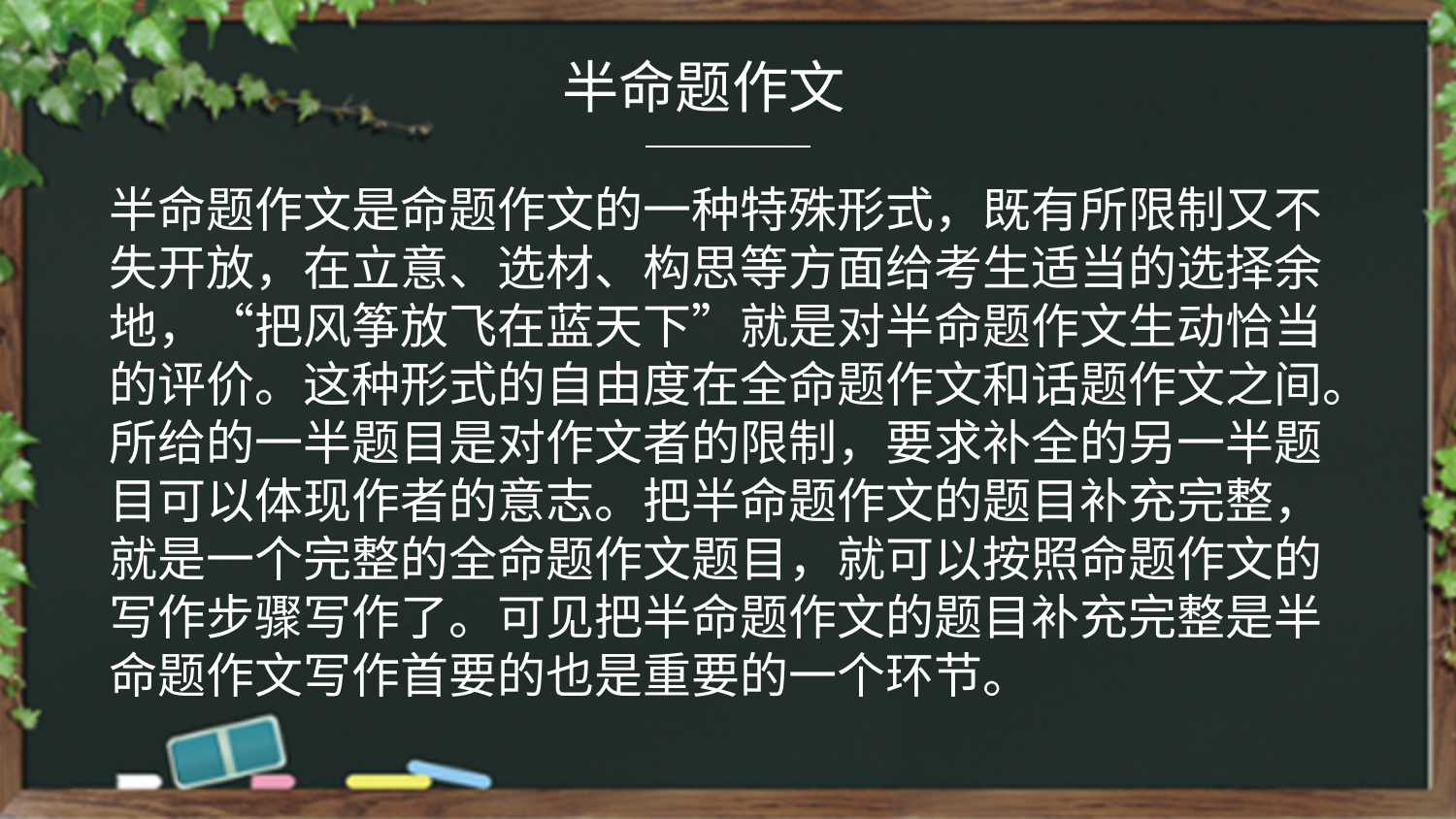

半命题作文
半命题作文是命题作文的一种特殊形式，既有所限制又不失开放，在立意、选材、构思等方面给考生适当的选择余地，“把风筝放飞在蓝天下”就是对半命题作文生动恰当的评价。这种形式的自由度在全命题作文和话题作文之间。所给的一半题目是对作文者的限制，要求补全的另一半题目可以体现作者的意志。把半命题作文的题目补充完整，就是一个完整的全命题作文题目，就可以按照命题作文的写作步骤写作了。可见把半命题作文的题目补充完整是半命题作文写作首要的也是重要的一个环节。